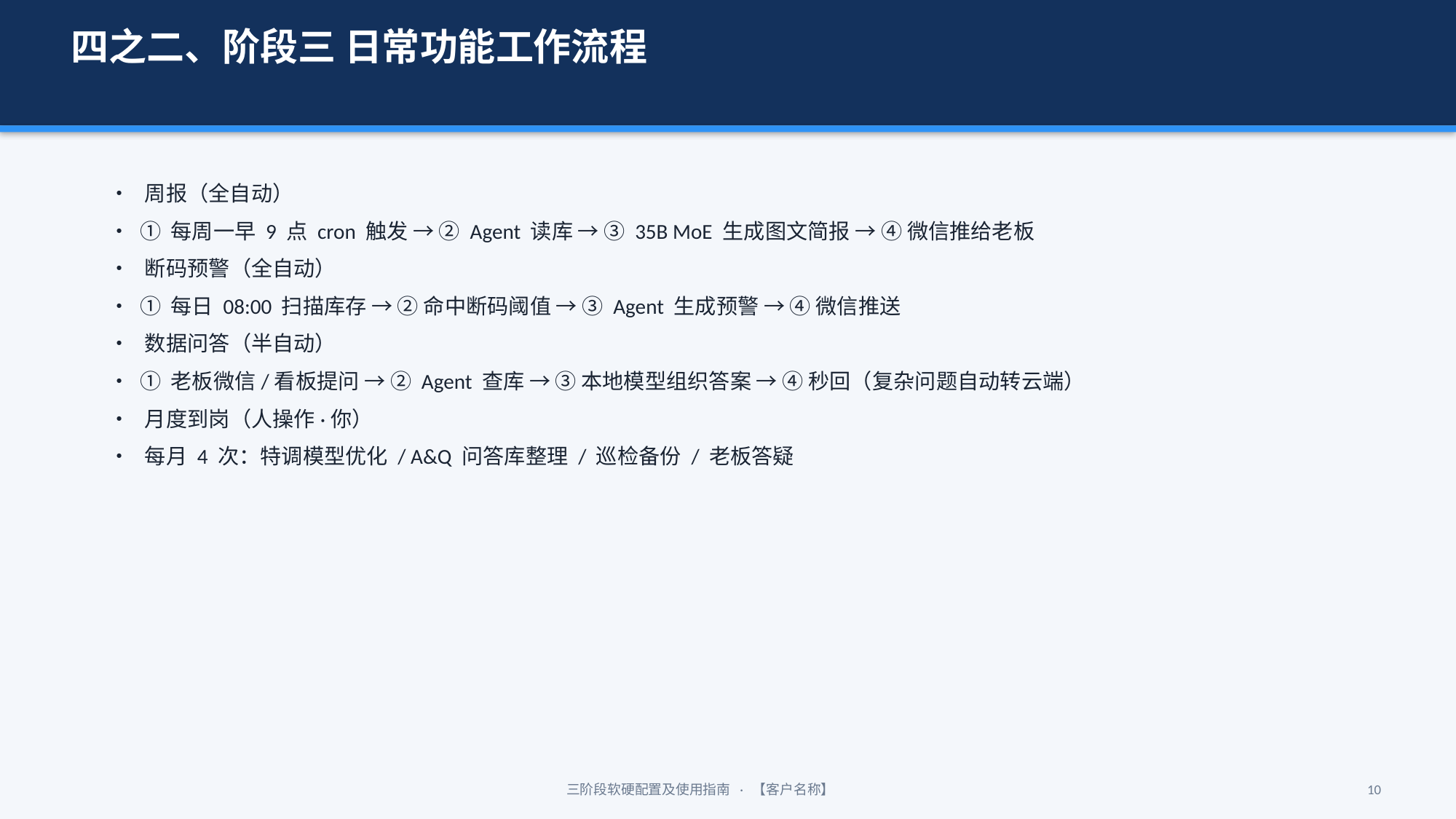

四之二、阶段三 日常功能工作流程

•  周报（全自动）
•  ① 每周一早 9 点 cron 触发 → ② Agent 读库 → ③ 35B MoE 生成图文简报 → ④ 微信推给老板
•  断码预警（全自动）
•  ① 每日 08:00 扫描库存 → ② 命中断码阈值 → ③ Agent 生成预警 → ④ 微信推送
•  数据问答（半自动）
•  ① 老板微信/看板提问 → ② Agent 查库 → ③ 本地模型组织答案 → ④ 秒回（复杂问题自动转云端）
•  月度到岗（人操作·你）
•  每月 4 次：特调模型优化 / A&Q 问答库整理 / 巡检备份 / 老板答疑
三阶段软硬配置及使用指南  ·  【客户名称】
10